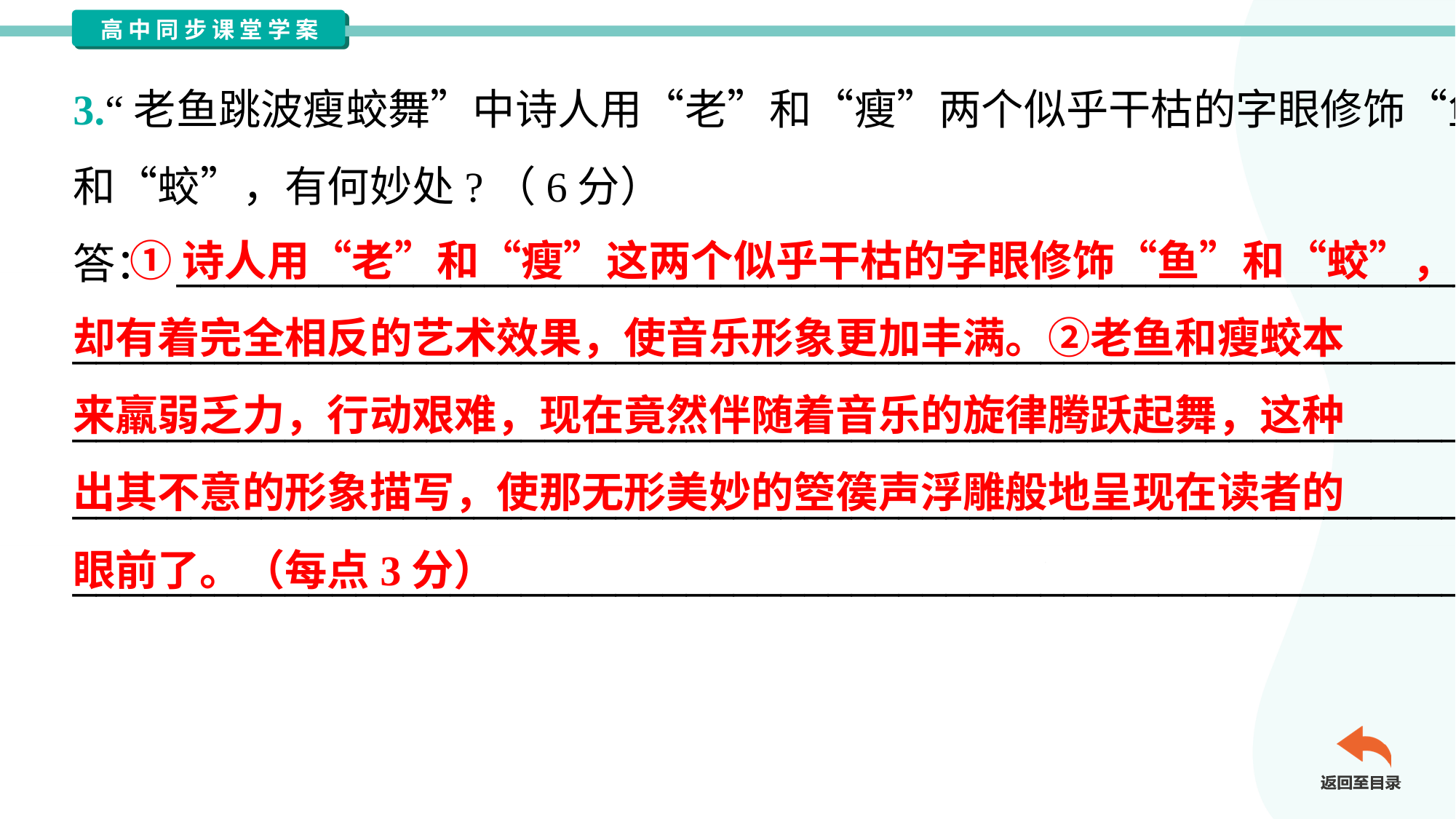

3.“老鱼跳波瘦蛟舞”中诗人用“老”和“瘦”两个似乎干枯的字眼修饰“鱼”
和“蛟”，有何妙处?（6分）
答： ________________________________________________________
_____________________________________________________________
_____________________________________________________________
_____________________________________________________________
_____________________________________________________________
      ①诗人用“老”和“瘦”这两个似乎干枯的字眼修饰“鱼”和“蛟”，
却有着完全相反的艺术效果，使音乐形象更加丰满。②老鱼和瘦蛟本
来羸弱乏力，行动艰难，现在竟然伴随着音乐的旋律腾跃起舞，这种
出其不意的形象描写，使那无形美妙的箜篌声浮雕般地呈现在读者的
眼前了。（每点3分）